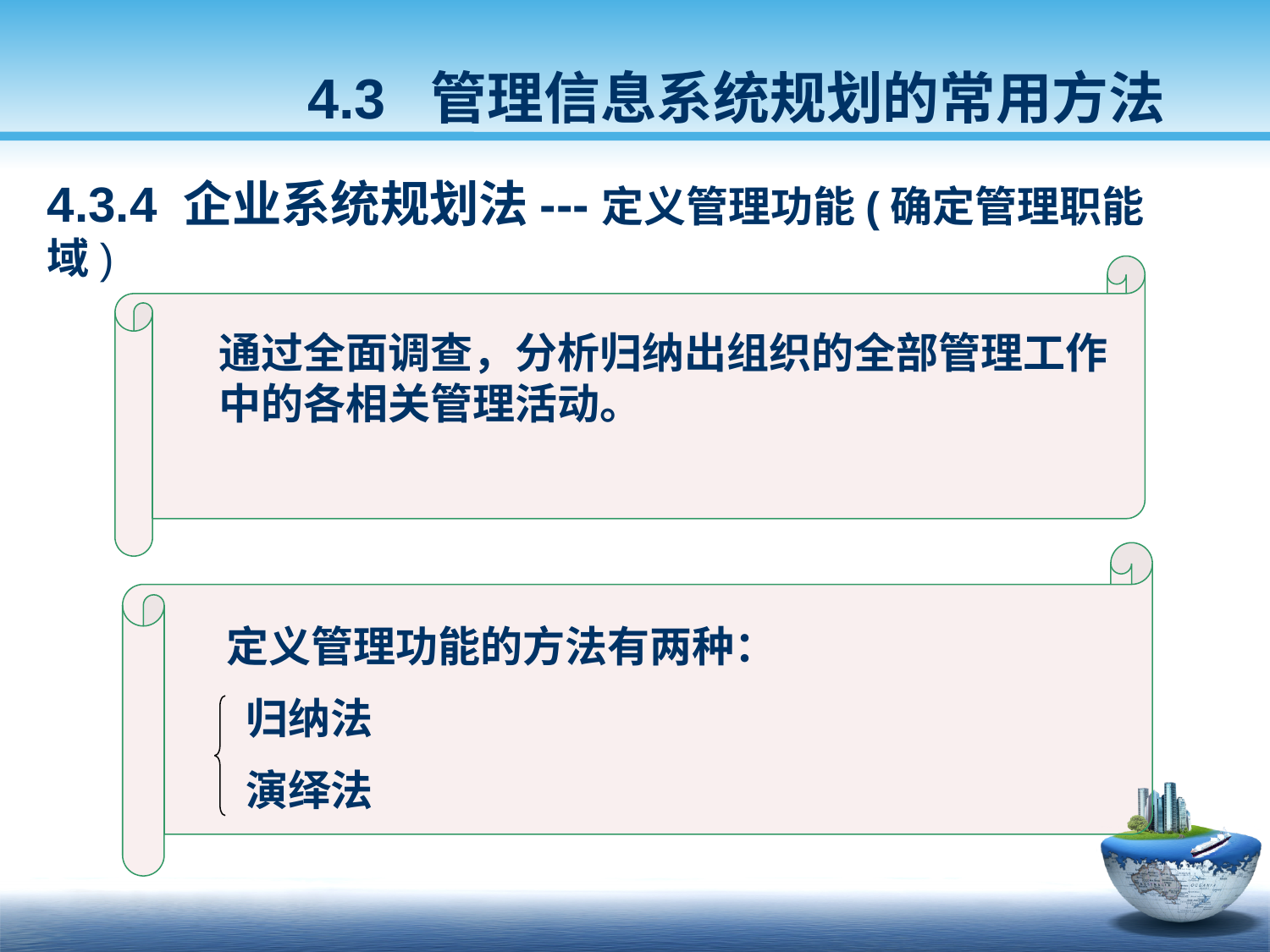

4.3  管理信息系统规划的常用方法
4.3.4 企业系统规划法---定义管理功能(确定管理职能域)

通过全面调查，分析归纳出组织的全部管理工作 中的各相关管理活动。

定义管理功能的方法有两种：
 归纳法
 演绎法